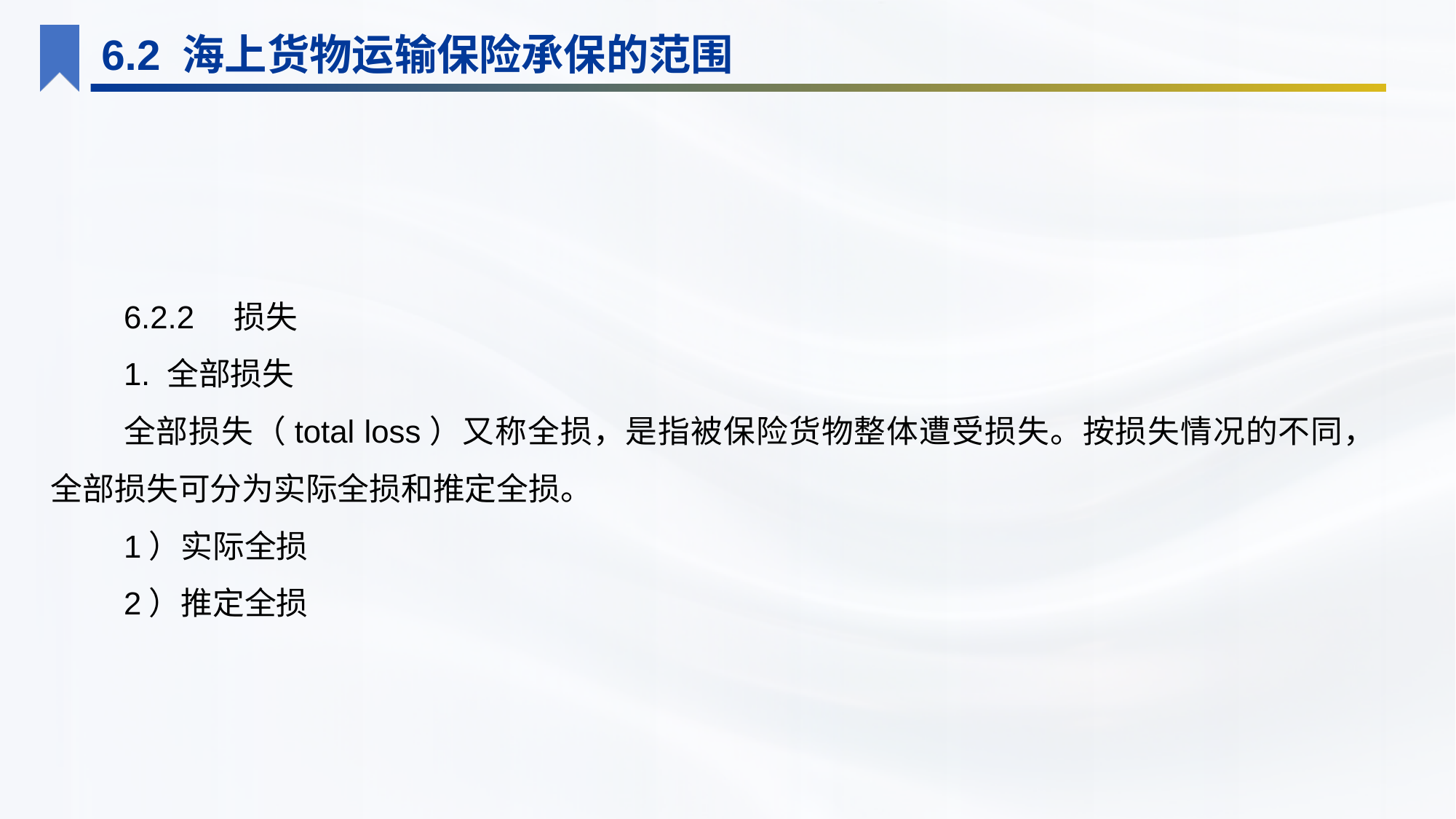

6.2 海上货物运输保险承保的范围
6.2.2　损失
1. 全部损失
全部损失（total loss）又称全损，是指被保险货物整体遭受损失。按损失情况的不同，全部损失可分为实际全损和推定全损。
1）实际全损
2）推定全损